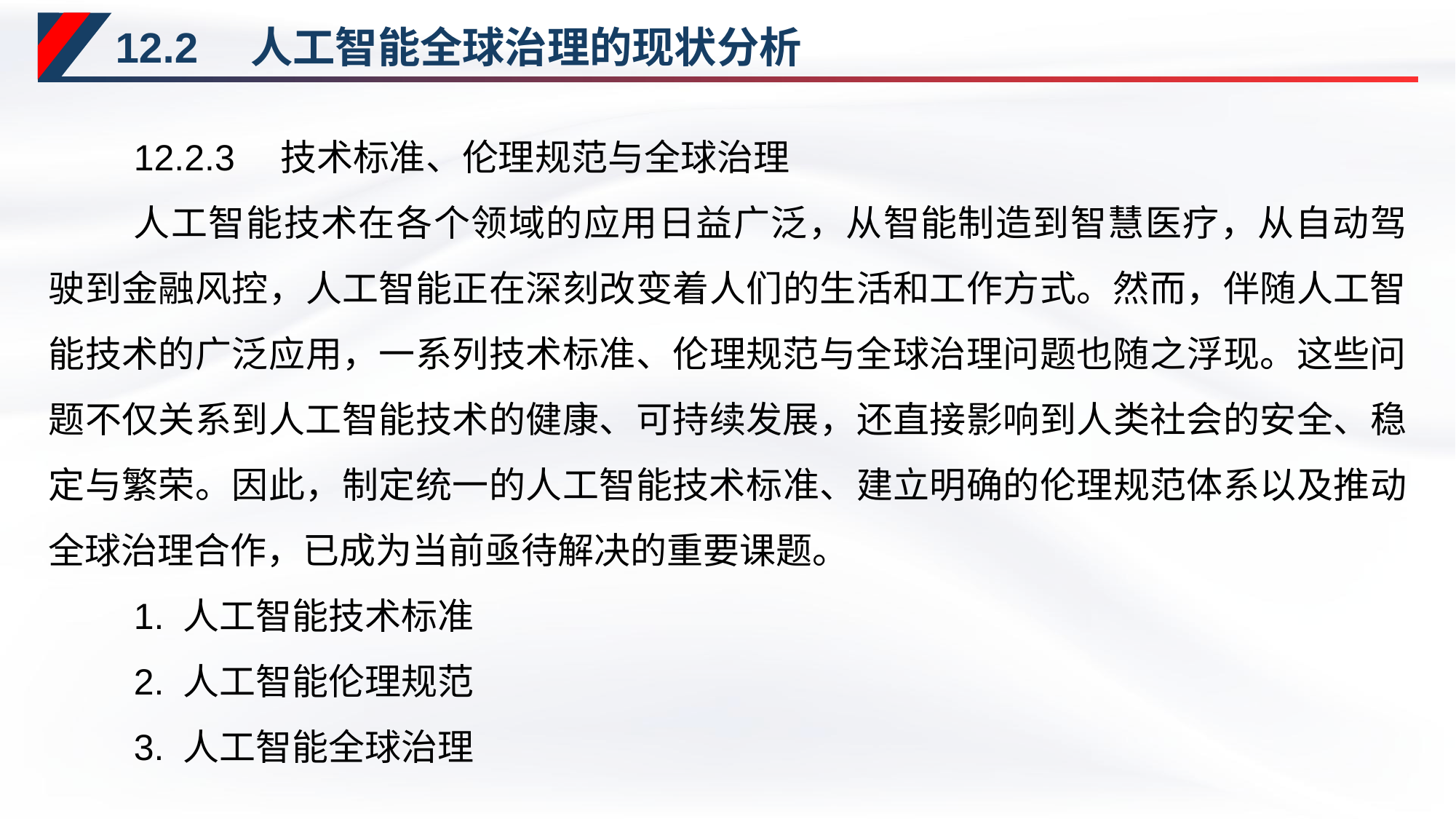

# 12.2　人工智能全球治理的现状分析
12.2.3　技术标准、伦理规范与全球治理
人工智能技术在各个领域的应用日益广泛，从智能制造到智慧医疗，从自动驾驶到金融风控，人工智能正在深刻改变着人们的生活和工作方式。然而，伴随人工智能技术的广泛应用，一系列技术标准、伦理规范与全球治理问题也随之浮现。这些问题不仅关系到人工智能技术的健康、可持续发展，还直接影响到人类社会的安全、稳定与繁荣。因此，制定统一的人工智能技术标准、建立明确的伦理规范体系以及推动全球治理合作，已成为当前亟待解决的重要课题。
1. 人工智能技术标准
2. 人工智能伦理规范
3. 人工智能全球治理